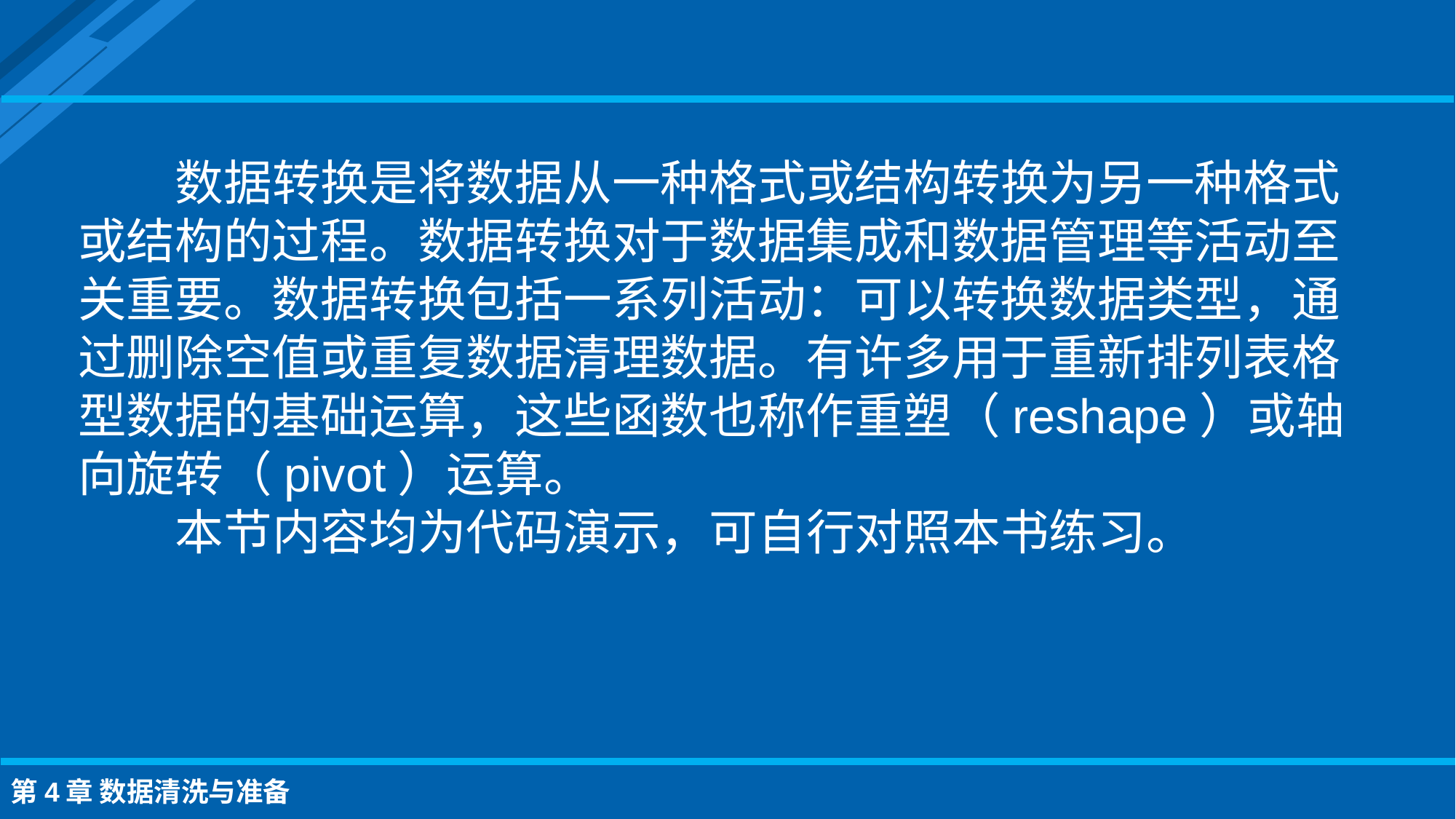

数据转换是将数据从一种格式或结构转换为另一种格式或结构的过程。数据转换对于数据集成和数据管理等活动至关重要。数据转换包括一系列活动：可以转换数据类型，通过删除空值或重复数据清理数据。有许多用于重新排列表格型数据的基础运算，这些函数也称作重塑（reshape）或轴向旋转（pivot）运算。
本节内容均为代码演示，可自行对照本书练习。
第4章 数据清洗与准备